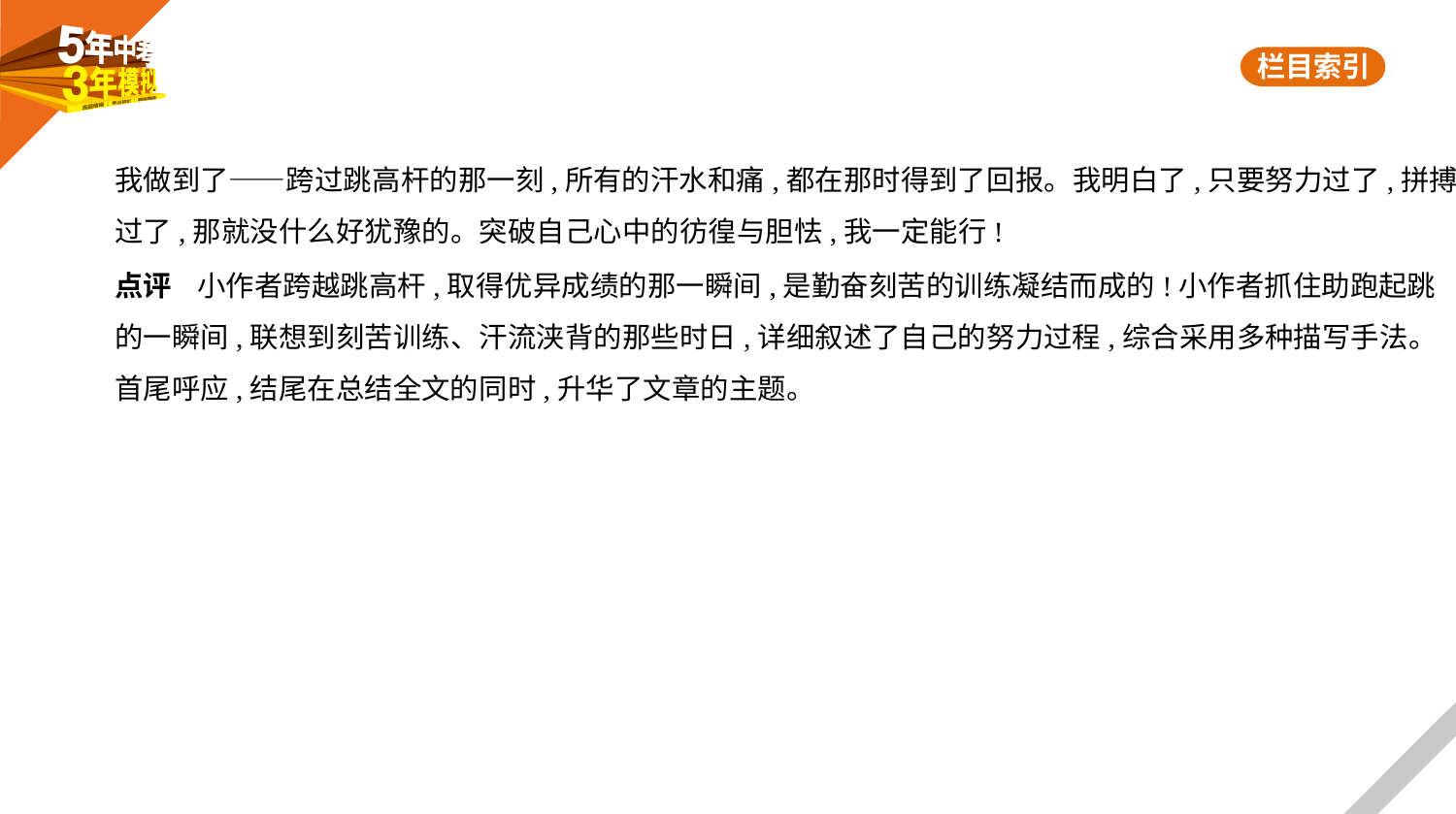

我做到了——跨过跳高杆的那一刻,所有的汗水和痛,都在那时得到了回报。我明白了,只要努力过了,拼搏
过了,那就没什么好犹豫的。突破自己心中的彷徨与胆怯,我一定能行!
点评    小作者跨越跳高杆,取得优异成绩的那一瞬间,是勤奋刻苦的训练凝结而成的!小作者抓住助跑起跳
的一瞬间,联想到刻苦训练、汗流浃背的那些时日,详细叙述了自己的努力过程,综合采用多种描写手法。
首尾呼应,结尾在总结全文的同时,升华了文章的主题。